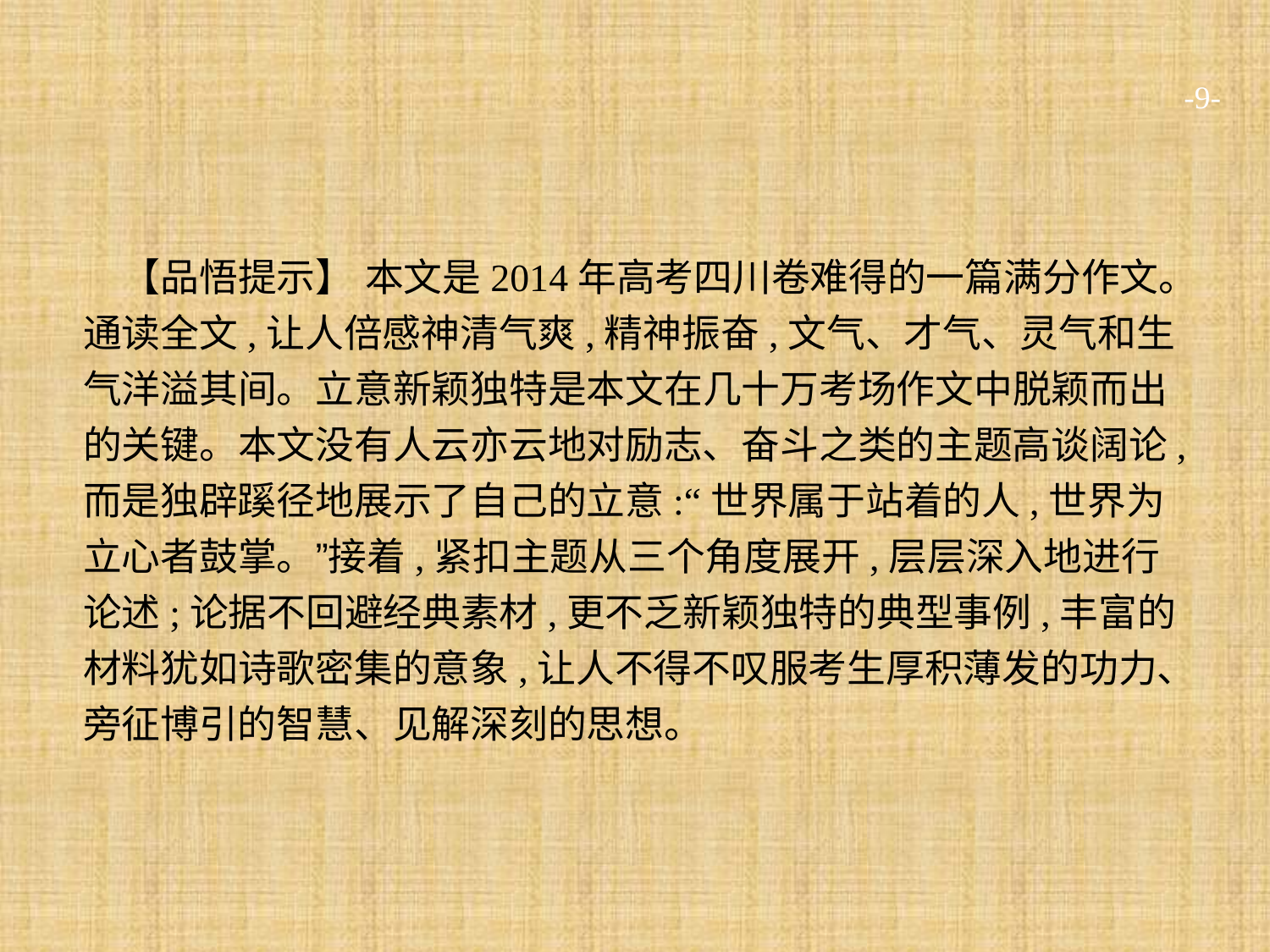

-9-
【品悟提示】 本文是2014年高考四川卷难得的一篇满分作文。通读全文,让人倍感神清气爽,精神振奋,文气、才气、灵气和生气洋溢其间。立意新颖独特是本文在几十万考场作文中脱颖而出的关键。本文没有人云亦云地对励志、奋斗之类的主题高谈阔论,而是独辟蹊径地展示了自己的立意:“世界属于站着的人,世界为立心者鼓掌。”接着,紧扣主题从三个角度展开,层层深入地进行论述;论据不回避经典素材,更不乏新颖独特的典型事例,丰富的材料犹如诗歌密集的意象,让人不得不叹服考生厚积薄发的功力、旁征博引的智慧、见解深刻的思想。